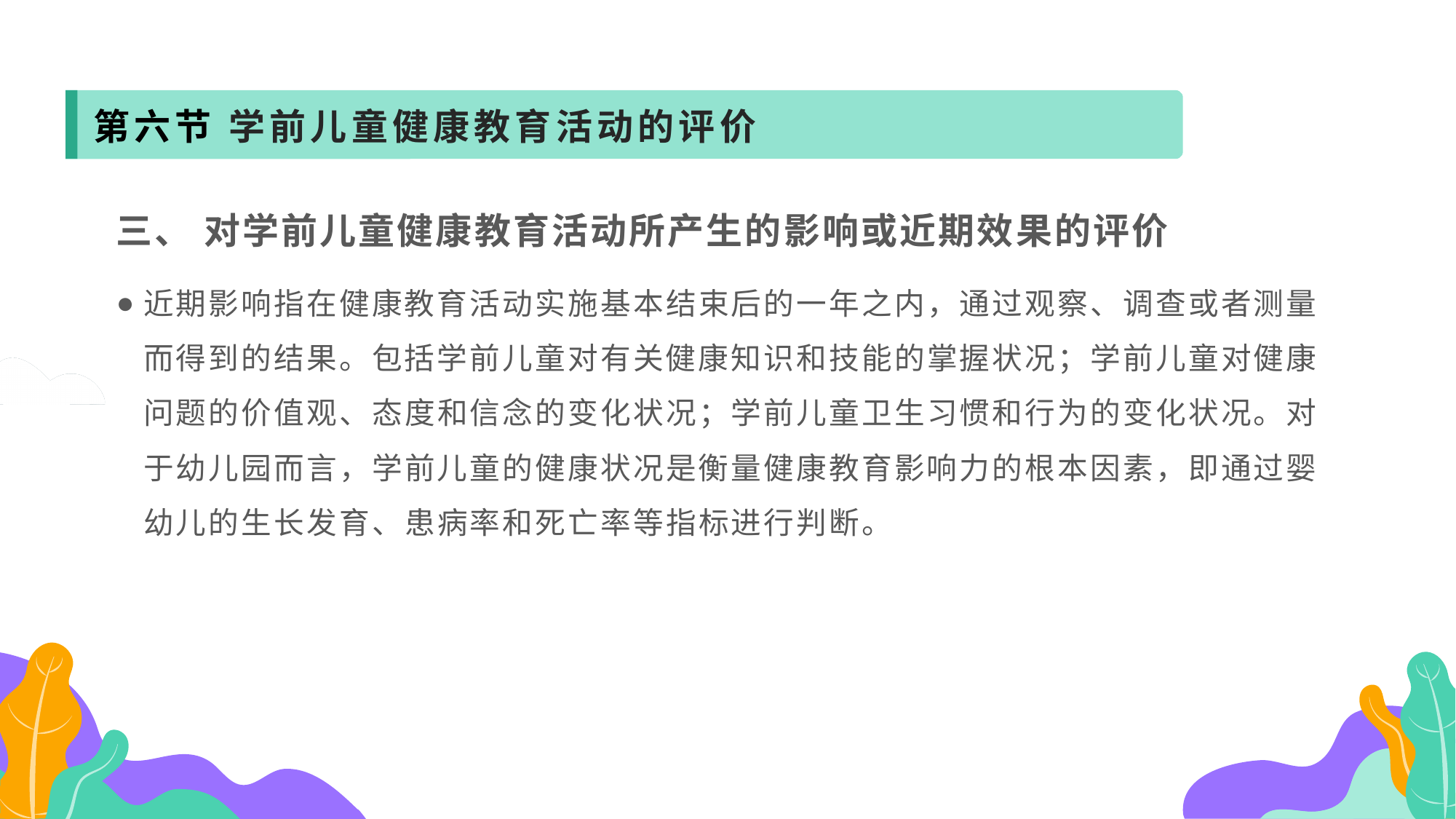

第六节 学前儿童健康教育活动的评价
三、 对学前儿童健康教育活动所产生的影响或近期效果的评价
近期影响指在健康教育活动实施基本结束后的一年之内，通过观察、调查或者测量而得到的结果。包括学前儿童对有关健康知识和技能的掌握状况；学前儿童对健康问题的价值观、态度和信念的变化状况；学前儿童卫生习惯和行为的变化状况。对于幼儿园而言，学前儿童的健康状况是衡量健康教育影响力的根本因素，即通过婴幼儿的生长发育、患病率和死亡率等指标进行判断。